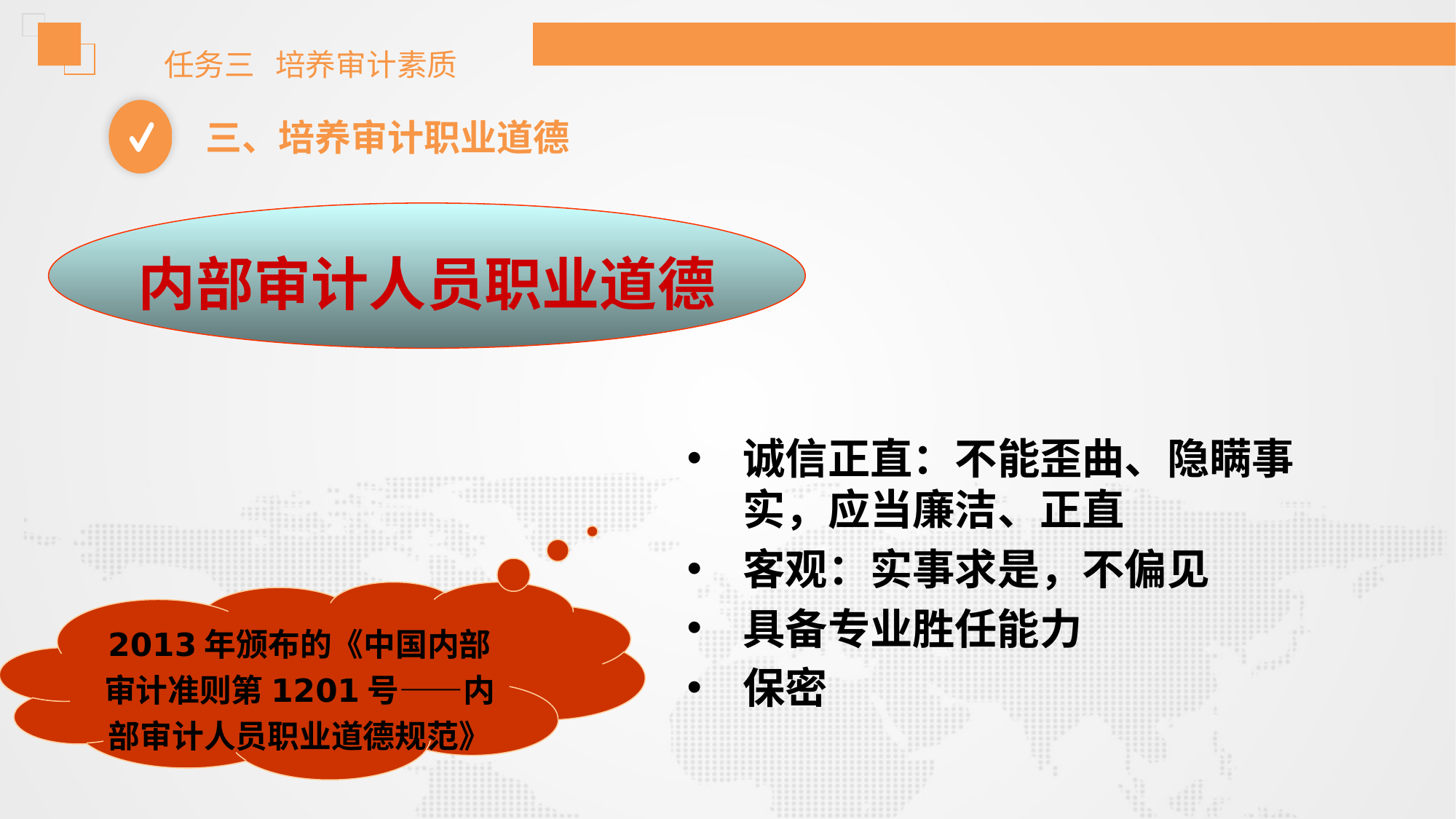

任务三   培养审计素质

三、培养审计职业道德

内部审计人员职业道德
诚信正直：不能歪曲、隐瞒事实，应当廉洁、正直
客观：实事求是，不偏见
具备专业胜任能力
保密
2013年颁布的《中国内部审计准则第1201号——内部审计人员职业道德规范》